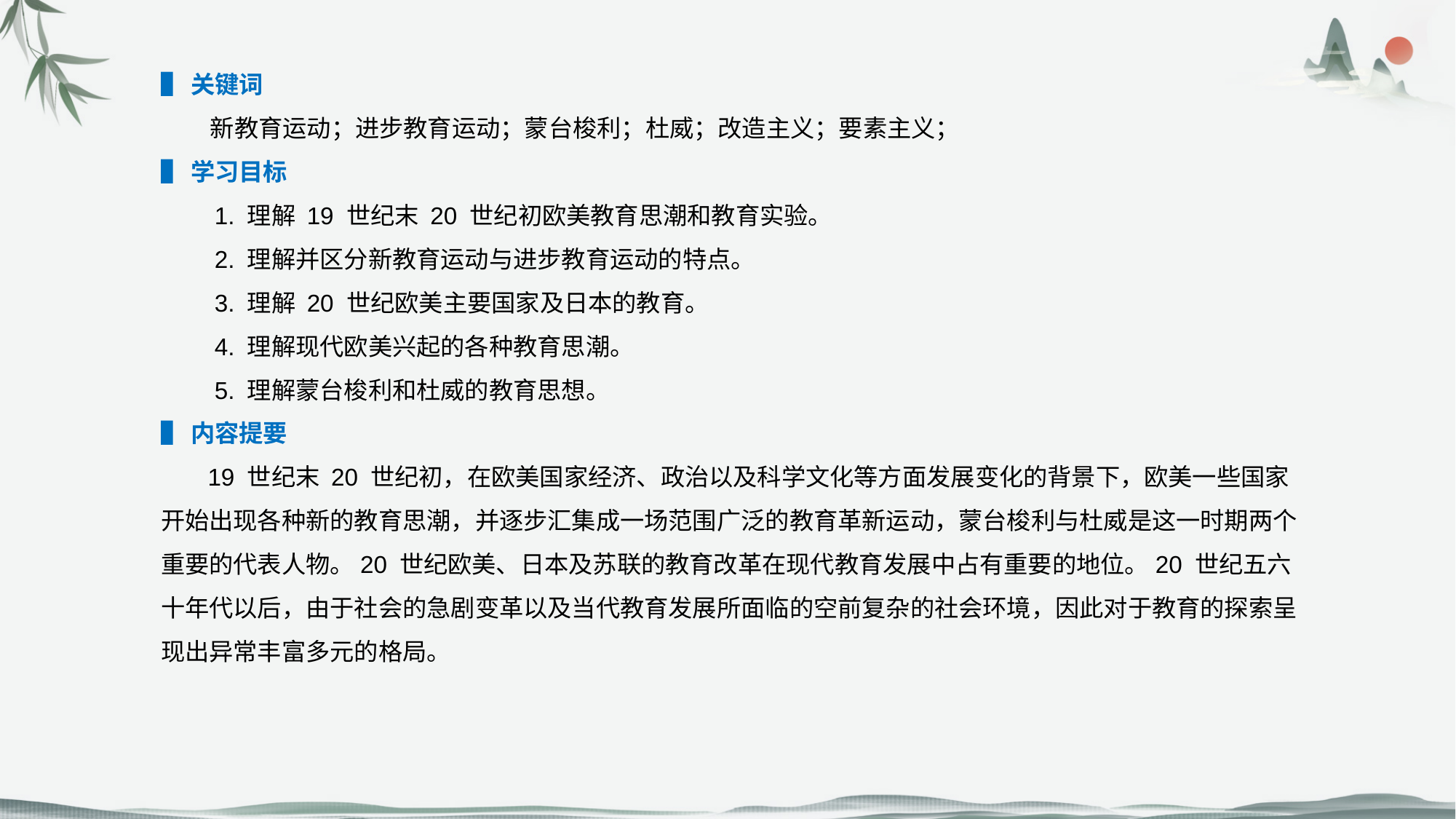

▌关键词
        新教育运动；进步教育运动；蒙台梭利；杜威；改造主义；要素主义；
▌学习目标
        1. 理解 19 世纪末 20 世纪初欧美教育思潮和教育实验。
        2. 理解并区分新教育运动与进步教育运动的特点。
        3. 理解 20 世纪欧美主要国家及日本的教育。
        4. 理解现代欧美兴起的各种教育思潮。
        5. 理解蒙台梭利和杜威的教育思想。
▌内容提要
       19 世纪末 20 世纪初，在欧美国家经济、政治以及科学文化等方面发展变化的背景下，欧美一些国家开始出现各种新的教育思潮，并逐步汇集成一场范围广泛的教育革新运动，蒙台梭利与杜威是这一时期两个重要的代表人物。20 世纪欧美、日本及苏联的教育改革在现代教育发展中占有重要的地位。20 世纪五六十年代以后，由于社会的急剧变革以及当代教育发展所面临的空前复杂的社会环境，因此对于教育的探索呈现出异常丰富多元的格局。